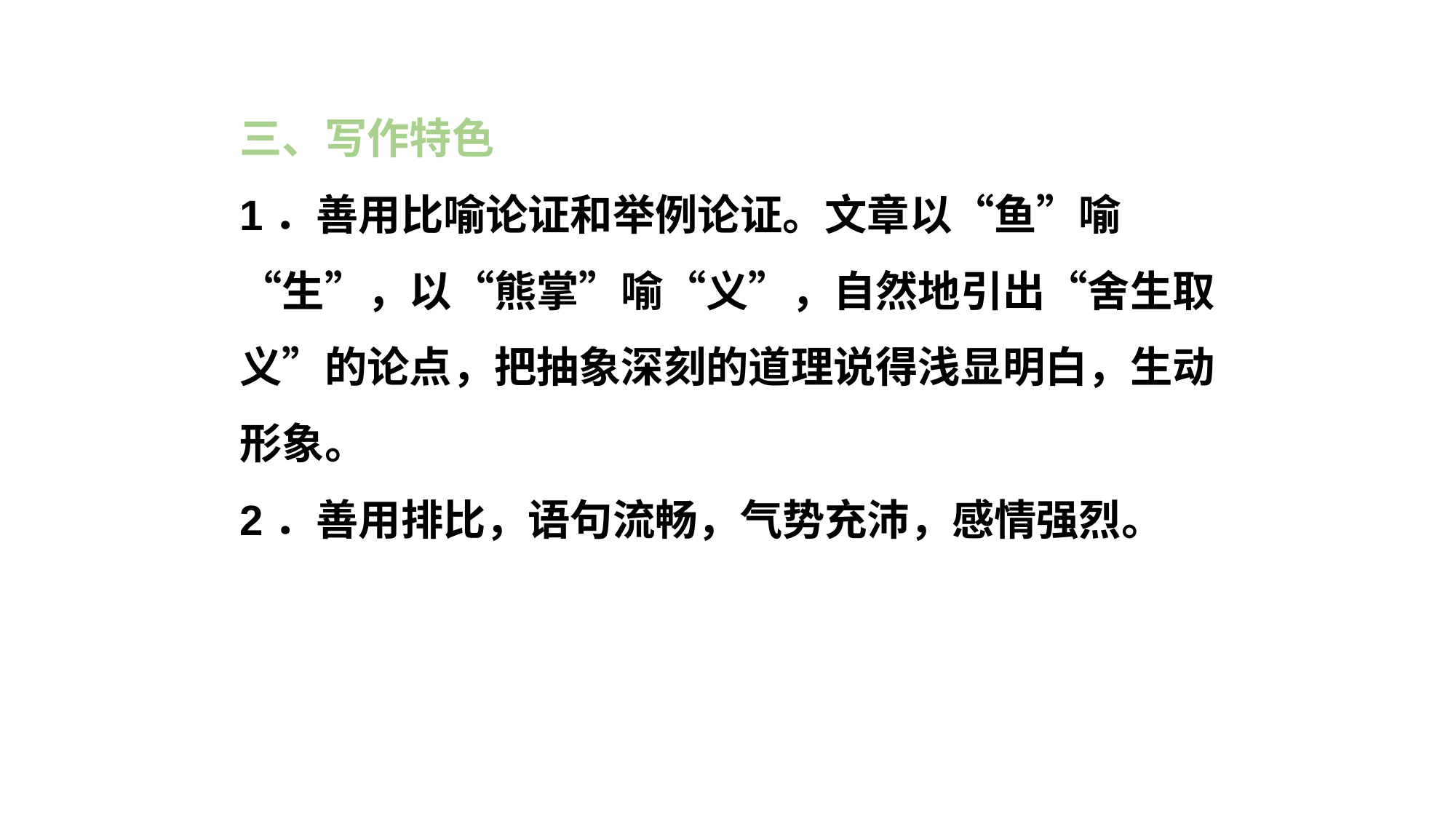

三、写作特色
1．善用比喻论证和举例论证。文章以“鱼”喻“生”，以“熊掌”喻“义”，自然地引出“舍生取义”的论点，把抽象深刻的道理说得浅显明白，生动形象。
2．善用排比，语句流畅，气势充沛，感情强烈。